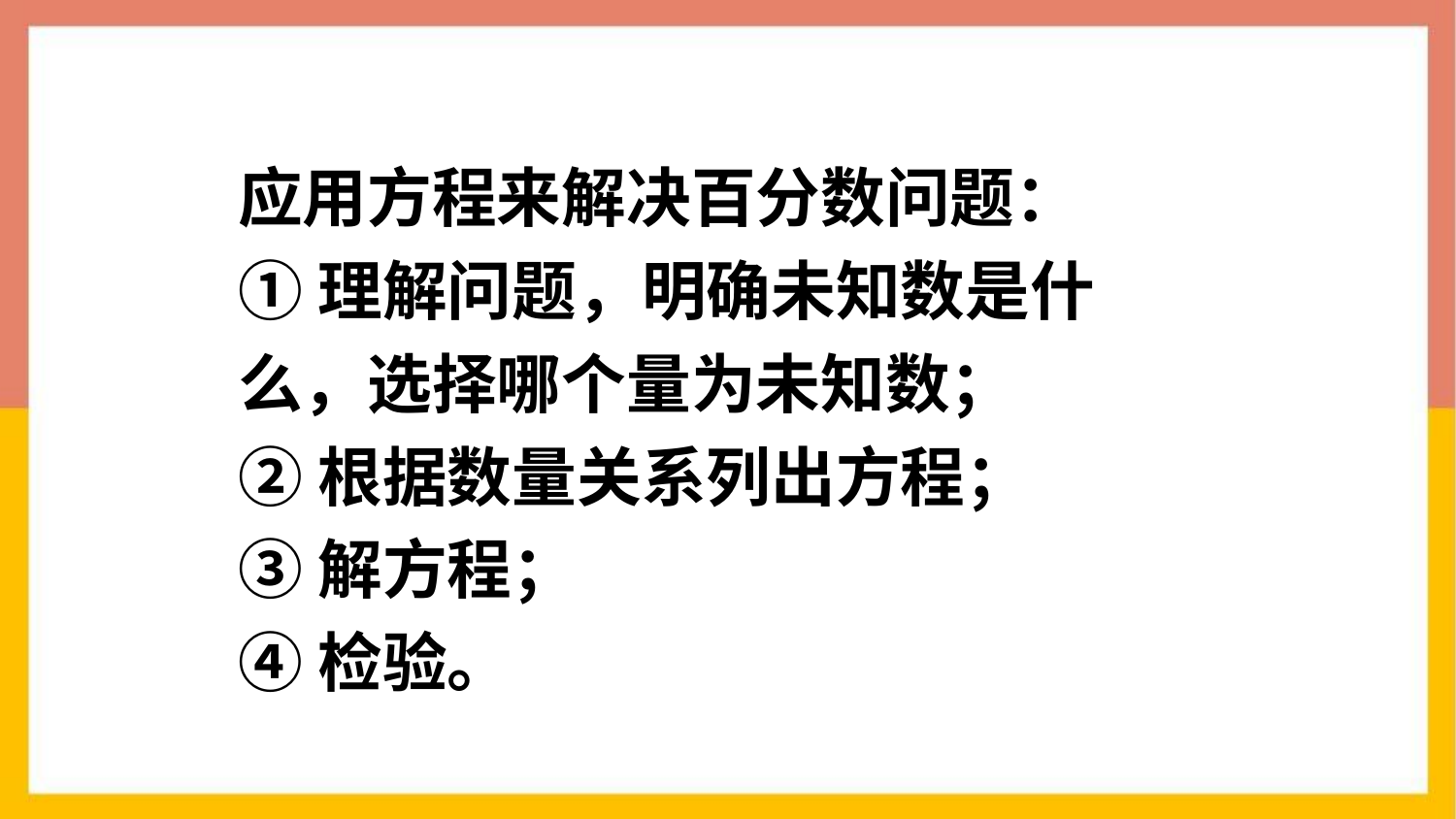

应用方程来解决百分数问题：
①理解问题，明确未知数是什么，选择哪个量为未知数；
②根据数量关系列出方程；
③解方程；
④检验。